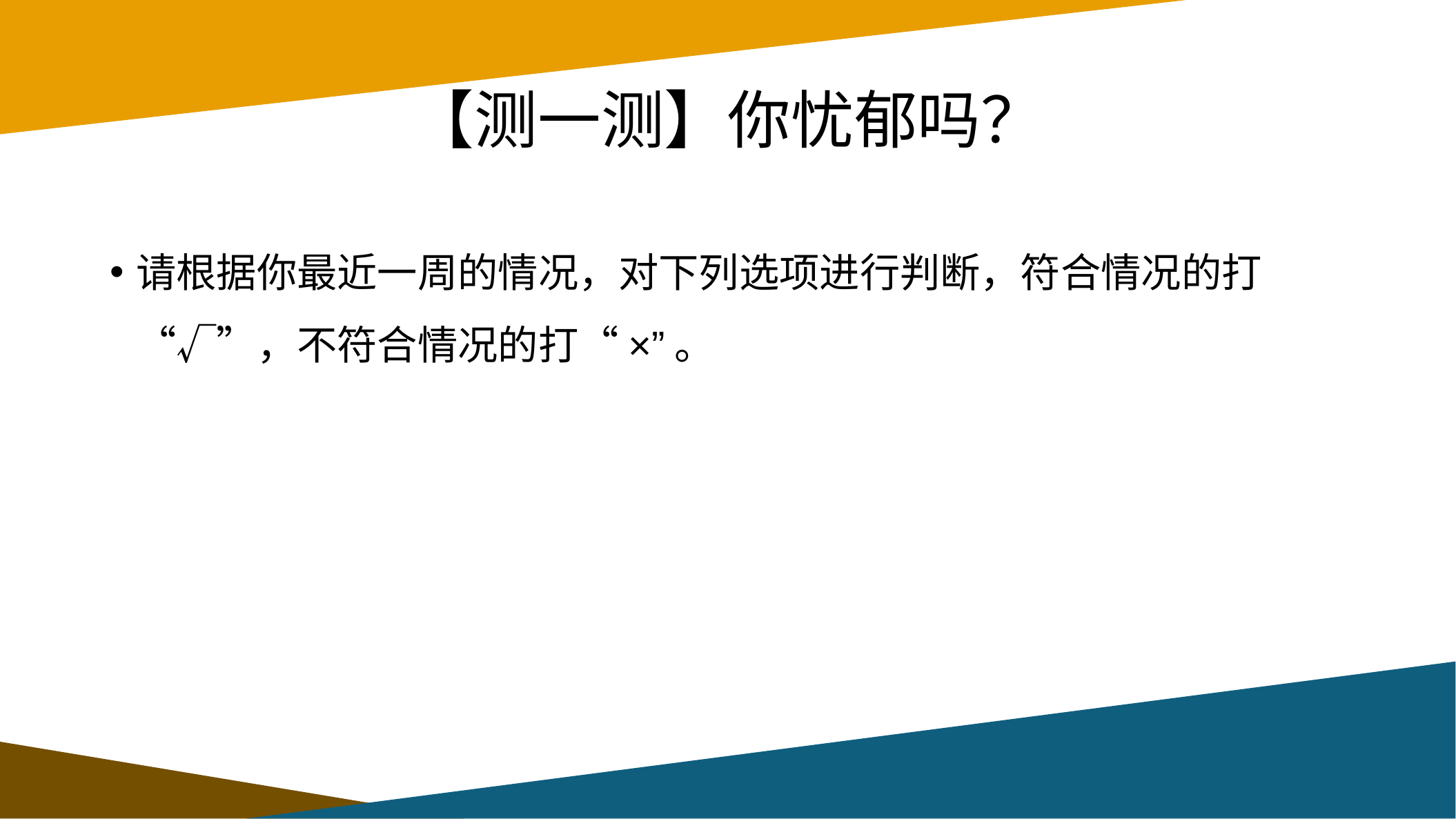

# 【测一测】你忧郁吗？
请根据你最近一周的情况，对下列选项进行判断，符合情况的打“√”，不符合情况的打“×”。